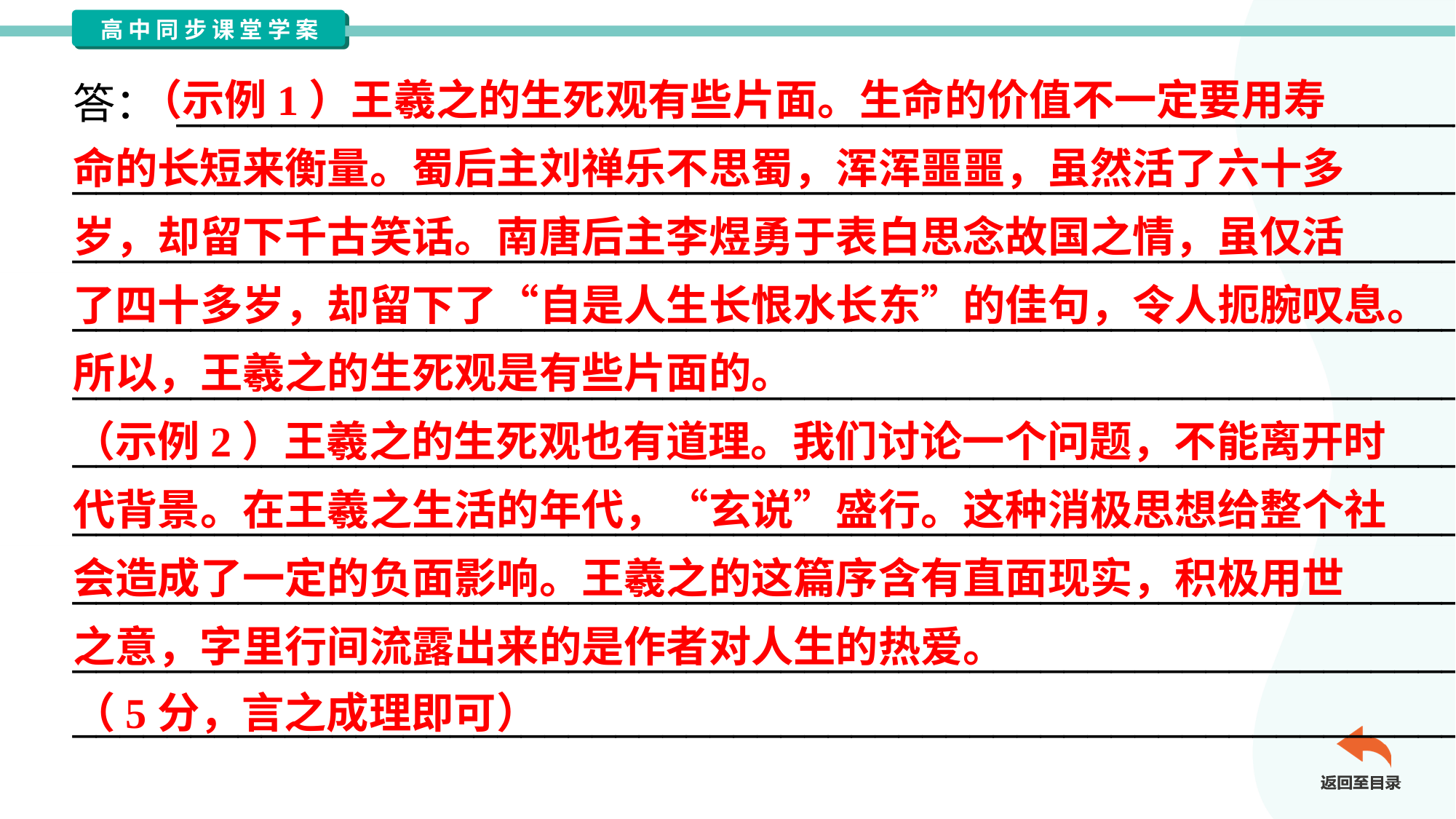

（示例1）王羲之的生死观有些片面。生命的价值不一定要用寿
命的长短来衡量。蜀后主刘禅乐不思蜀，浑浑噩噩，虽然活了六十多
岁，却留下千古笑话。南唐后主李煜勇于表白思念故国之情，虽仅活
了四十多岁，却留下了“自是人生长恨水长东”的佳句，令人扼腕叹息。
所以，王羲之的生死观是有些片面的。
（示例2）王羲之的生死观也有道理。我们讨论一个问题，不能离开时
代背景。在王羲之生活的年代，“玄说”盛行。这种消极思想给整个社
会造成了一定的负面影响。王羲之的这篇序含有直面现实，积极用世
之意，字里行间流露出来的是作者对人生的热爱。
（5分，言之成理即可）
答： ________________________________________________________
_____________________________________________________________
_____________________________________________________________
_____________________________________________________________
_____________________________________________________________
_____________________________________________________________
_____________________________________________________________
_____________________________________________________________
_____________________________________________________________
_____________________________________________________________